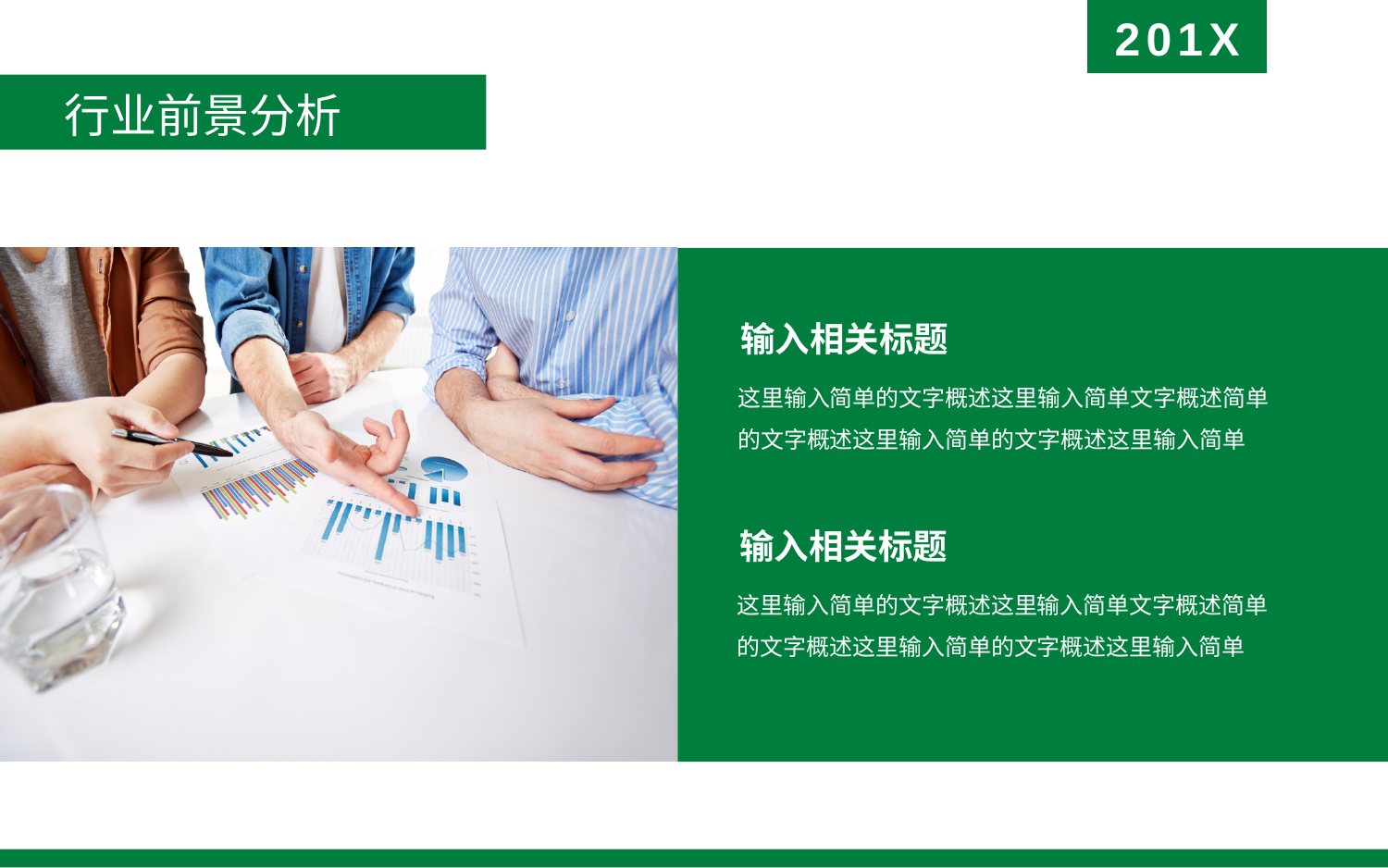

201X

行业前景分析

输入相关标题
这里输入简单的文字概述这里输入简单文字概述简单的文字概述这里输入简单的文字概述这里输入简单
输入相关标题
这里输入简单的文字概述这里输入简单文字概述简单的文字概述这里输入简单的文字概述这里输入简单